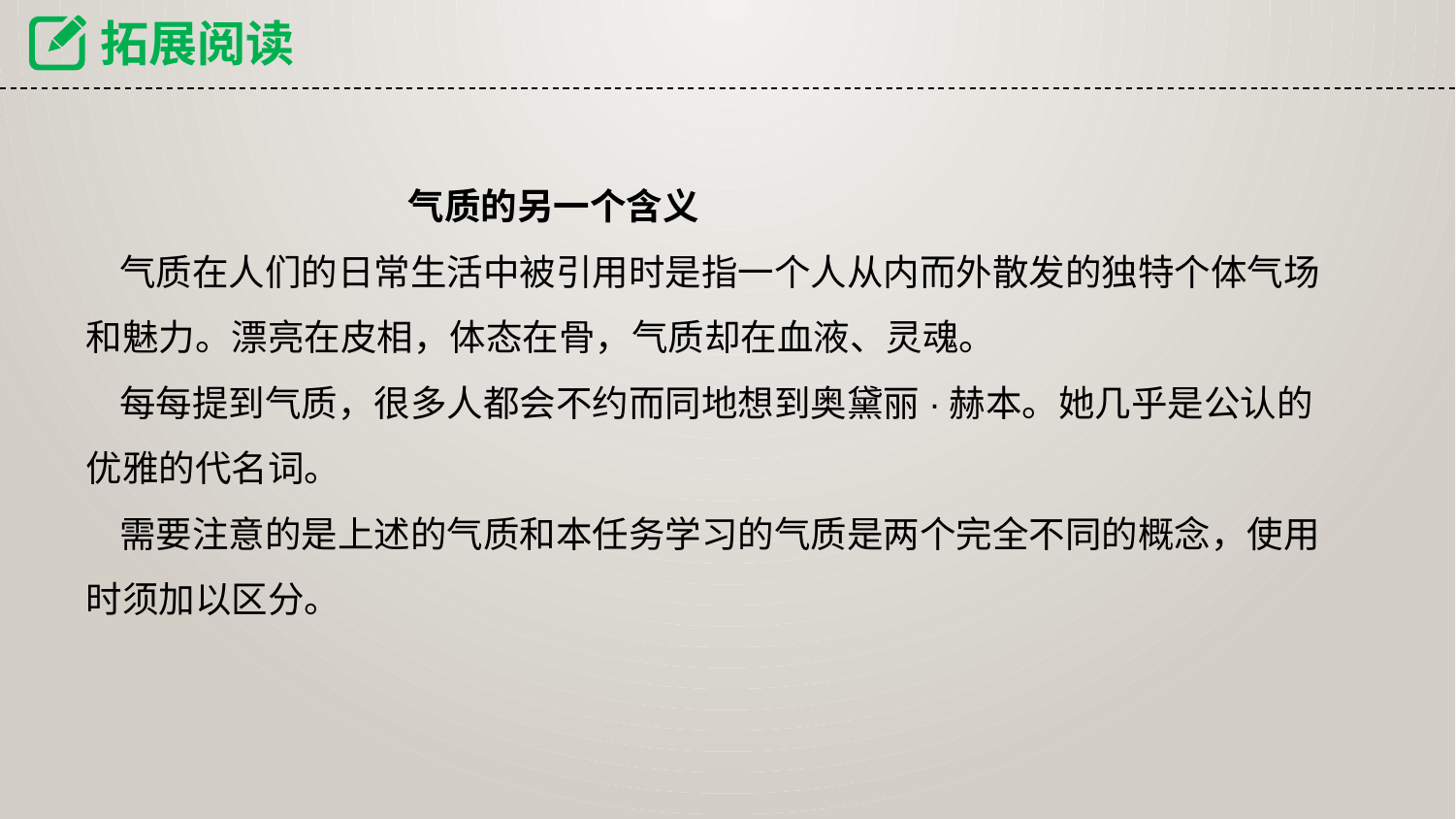

拓展阅读

                                      气质的另一个含义
   气质在人们的日常生活中被引用时是指一个人从内而外散发的独特个体气场和魅力。漂亮在皮相，体态在骨，气质却在血液、灵魂。
   每每提到气质，很多人都会不约而同地想到奥黛丽·赫本。她几乎是公认的优雅的代名词。
   需要注意的是上述的气质和本任务学习的气质是两个完全不同的概念，使用时须加以区分。
30